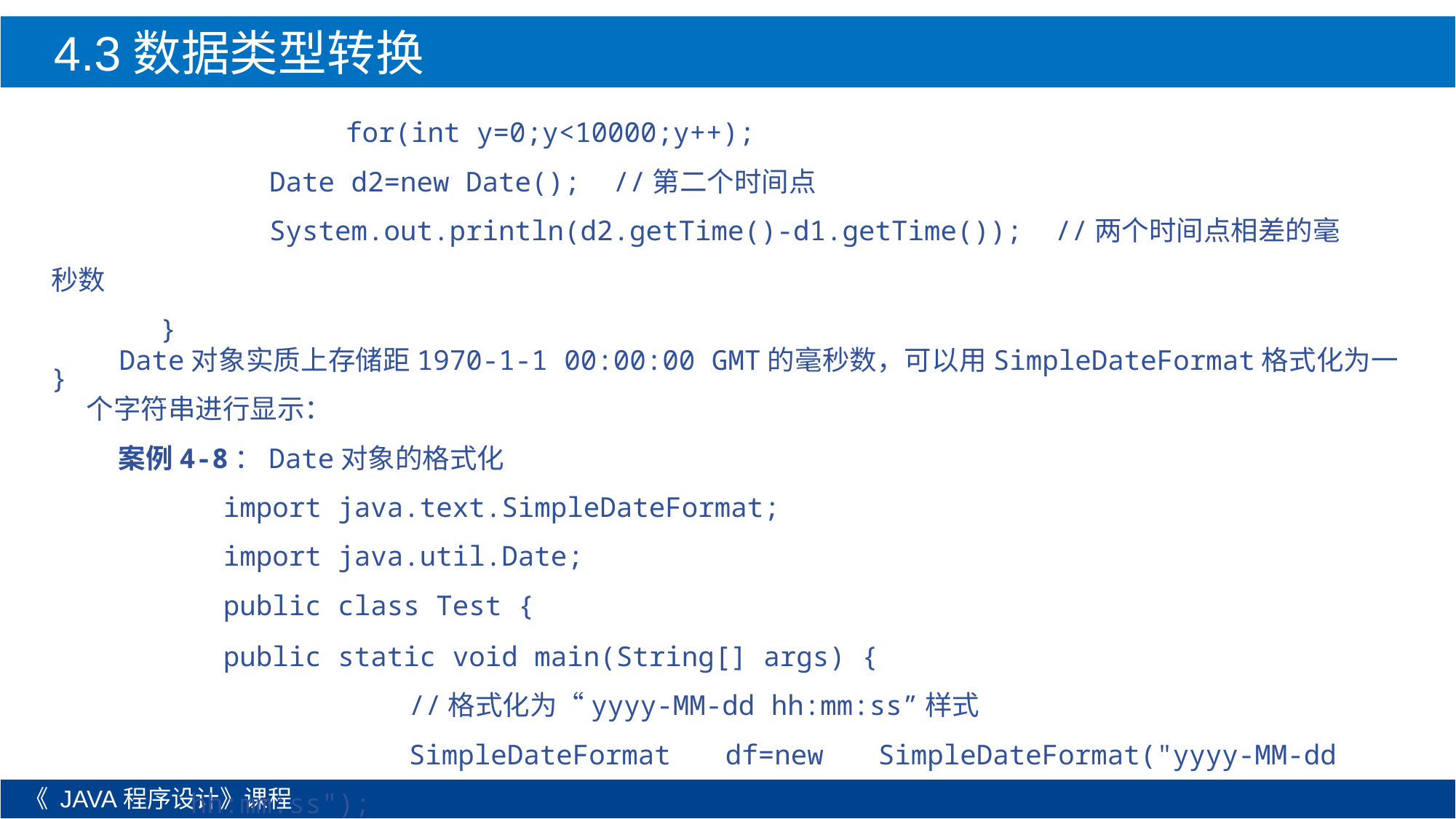

4.3数据类型转换
                  for(int y=0;y<10000;y++);
		Date d2=new Date();  //第二个时间点
		System.out.println(d2.getTime()-d1.getTime());  //两个时间点相差的毫秒数
	}
}
Date对象实质上存储距1970-1-1 00:00:00 GMT的毫秒数，可以用SimpleDateFormat格式化为一个字符串进行显示：
案例4-8：Date对象的格式化
import java.text.SimpleDateFormat;
import java.util.Date;
public class Test {
public static void main(String[] args) {
		//格式化为“yyyy-MM-dd hh:mm:ss”样式
		SimpleDateFormat df=new SimpleDateFormat("yyyy-MM-dd hh:mm:ss");
《 JAVA程序设计》课程